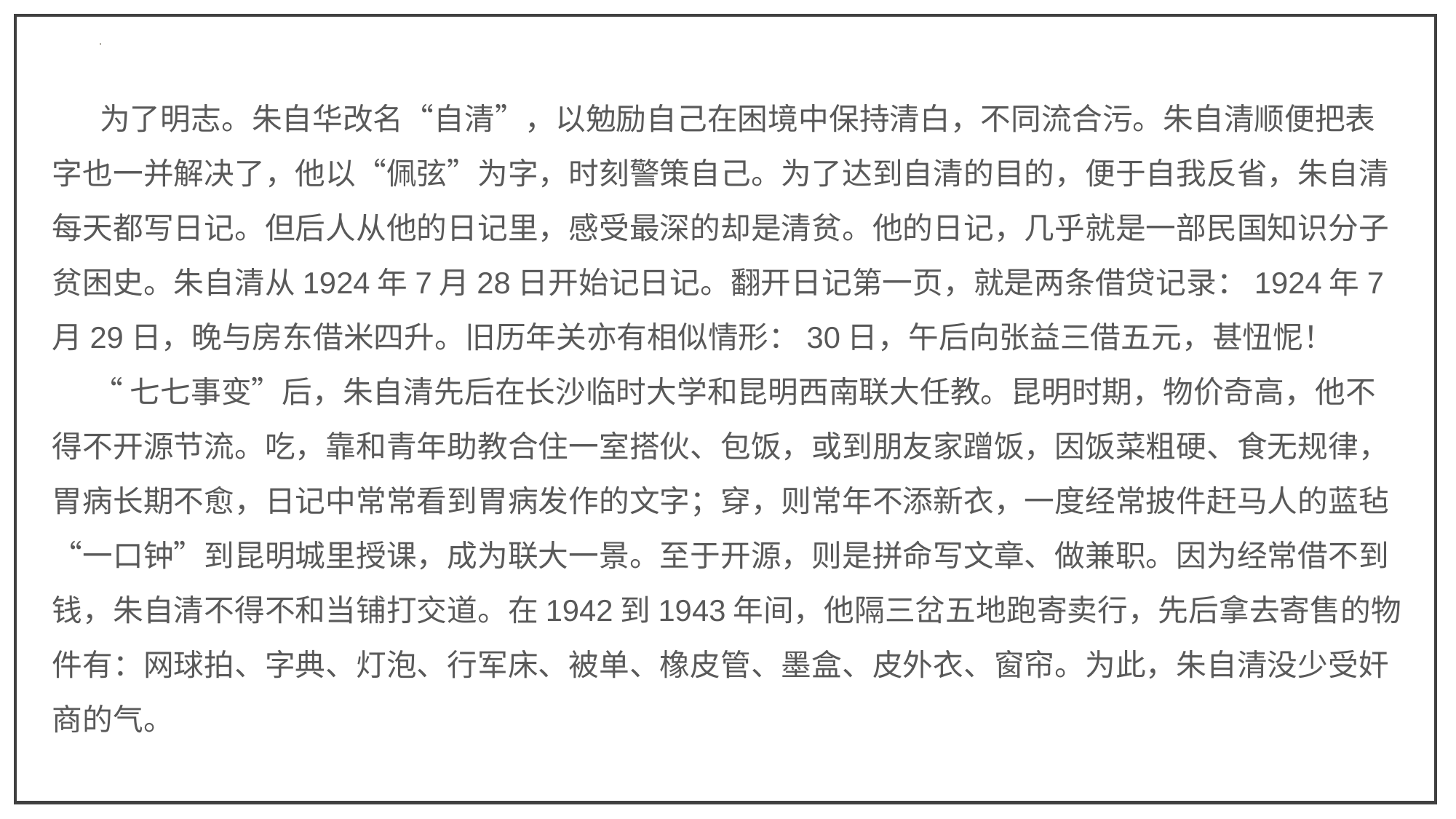

为了明志。朱自华改名“自清”，以勉励自己在困境中保持清白，不同流合污。朱自清顺便把表字也一并解决了，他以“佩弦”为字，时刻警策自己。为了达到自清的目的，便于自我反省，朱自清每天都写日记。但后人从他的日记里，感受最深的却是清贫。他的日记，几乎就是一部民国知识分子贫困史。朱自清从1924年7月28日开始记日记。翻开日记第一页，就是两条借贷记录：1924年7月29日，晚与房东借米四升。旧历年关亦有相似情形：30日，午后向张益三借五元，甚忸怩！
      “七七事变”后，朱自清先后在长沙临时大学和昆明西南联大任教。昆明时期，物价奇高，他不得不开源节流。吃，靠和青年助教合住一室搭伙、包饭，或到朋友家蹭饭，因饭菜粗硬、食无规律，胃病长期不愈，日记中常常看到胃病发作的文字；穿，则常年不添新衣，一度经常披件赶马人的蓝毡“一口钟”到昆明城里授课，成为联大一景。至于开源，则是拼命写文章、做兼职。因为经常借不到钱，朱自清不得不和当铺打交道。在1942到1943年间，他隔三岔五地跑寄卖行，先后拿去寄售的物件有：网球拍、字典、灯泡、行军床、被单、橡皮管、墨盒、皮外衣、窗帘。为此，朱自清没少受奸商的气。